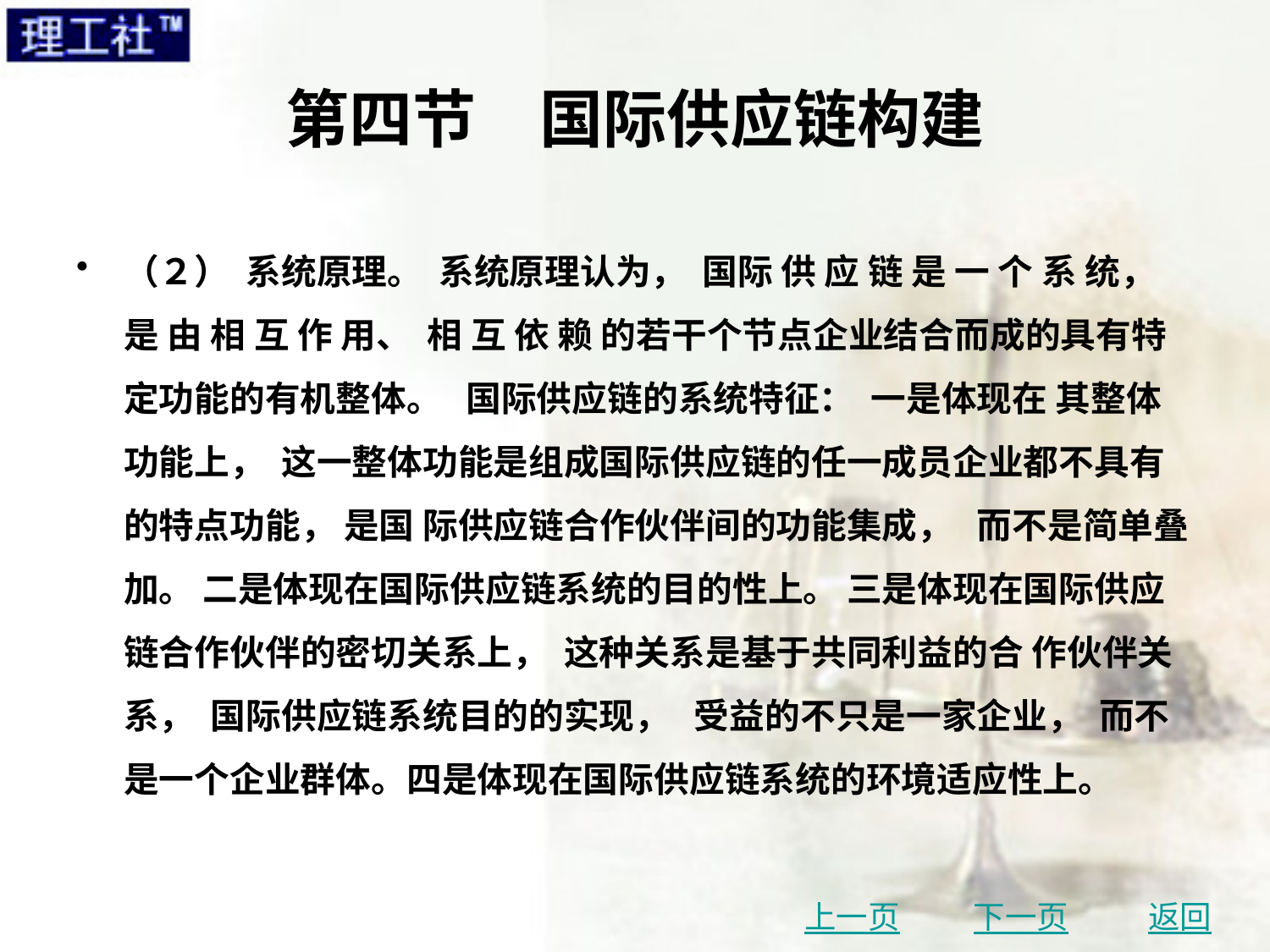

# 第四节　国际供应链构建
（２）  系统原理。  系统原理认为，  国际 供 应 链 是 一 个 系 统，  是 由 相 互 作 用、  相 互 依 赖 的若干个节点企业结合而成的具有特定功能的有机整体。   国际供应链的系统特征：  一是体现在 其整体功能上，  这一整体功能是组成国际供应链的任一成员企业都不具有的特点功能， 是国 际供应链合作伙伴间的功能集成，   而不是简单叠加。 二是体现在国际供应链系统的目的性上。 三是体现在国际供应链合作伙伴的密切关系上，  这种关系是基于共同利益的合 作伙伴关系，  国际供应链系统目的的实现，   受益的不只是一家企业，  而不是一个企业群体。四是体现在国际供应链系统的环境适应性上。
上一页
下一页
返回